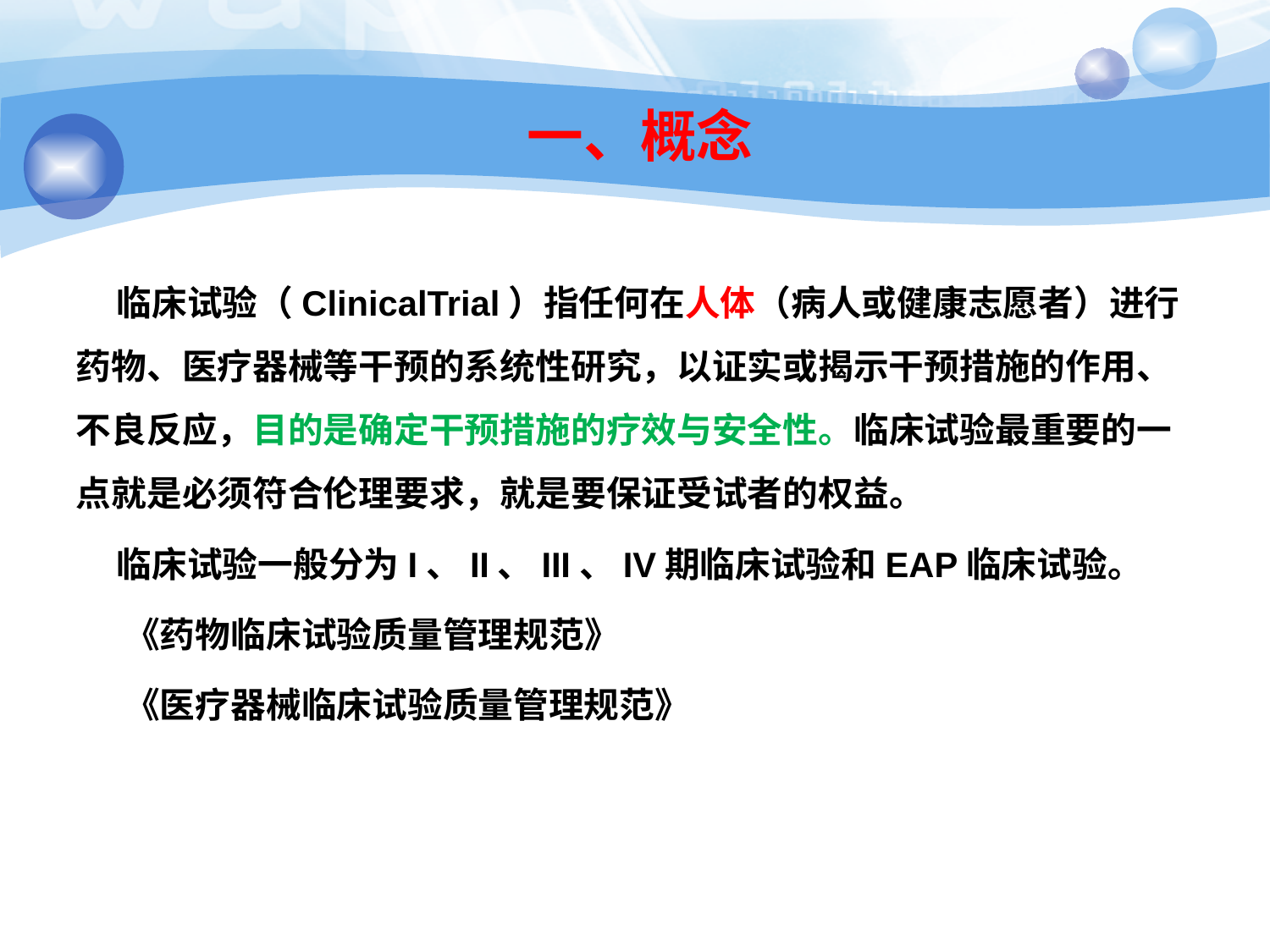

# 一、概念
    临床试验（ClinicalTrial）指任何在人体（病人或健康志愿者）进行药物、医疗器械等干预的系统性研究，以证实或揭示干预措施的作用、不良反应，目的是确定干预措施的疗效与安全性。临床试验最重要的一点就是必须符合伦理要求，就是要保证受试者的权益。
    临床试验一般分为I、II、III、IV期临床试验和EAP临床试验。
     《药物临床试验质量管理规范》
     《医疗器械临床试验质量管理规范》